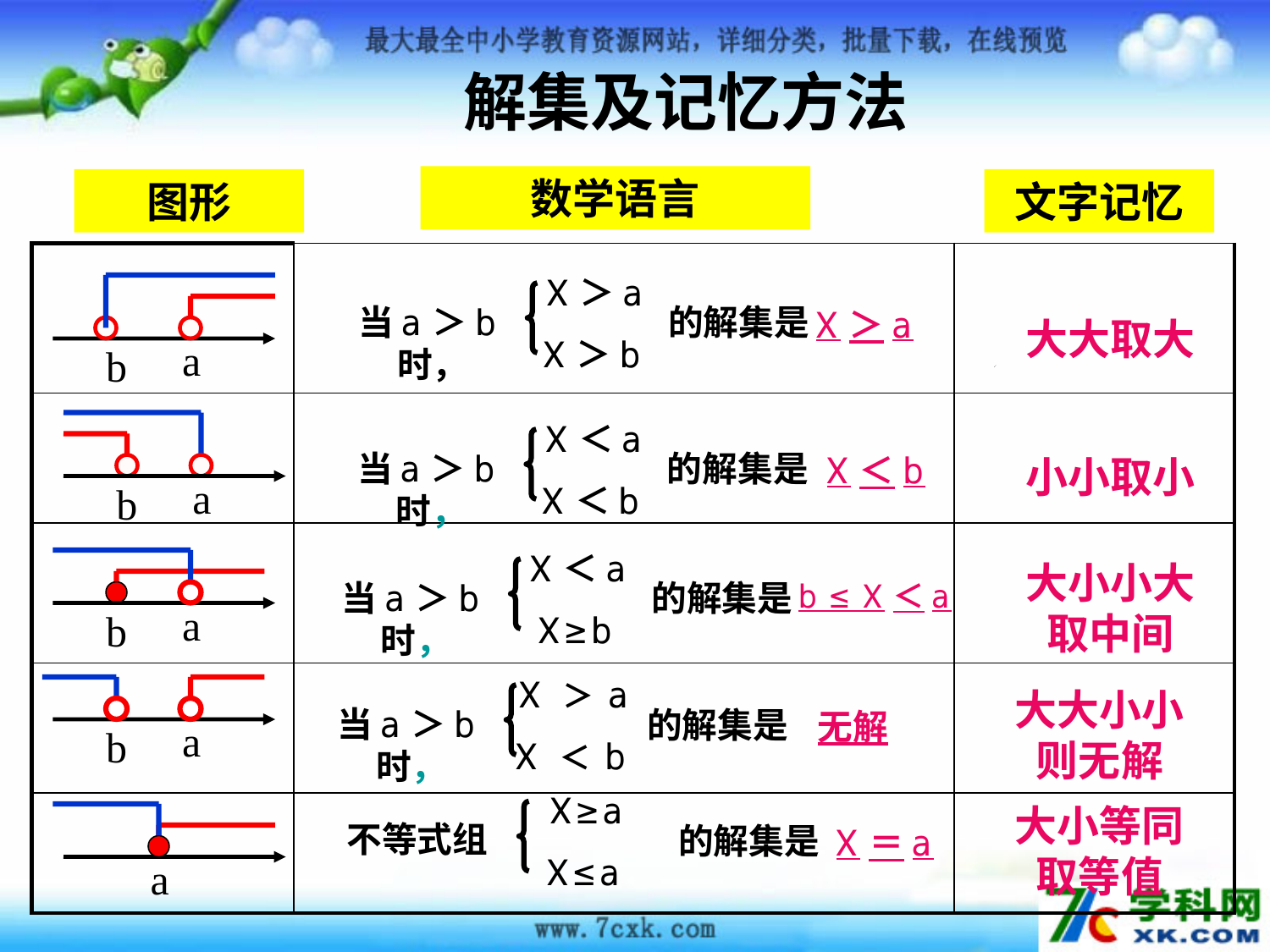

解集及记忆方法
数学语言
图形
文字记忆
|  |  |  |
| --- | --- | --- |
|  |  |  |
|  |  |  |
|  |  |  |
|  |  |  |
X＞a

当a＞b时，
的解集是
X＞b

a
b

X＞a
大大取大

X＜a

当a＞b时，
的解集是
X＜b

a
b

X＜b
小小取小
X＜a

当a＞b时，
的解集是
X≥b

a
b

大小小大取中间
b ≤ X＜a
X ＞ a

当a＞b时，
的解集是
X ＜ b

a
b

大大小小则无解
无解
X≥a

X≤a
不等式组
的解集是
大小等同取等值

a
X＝a